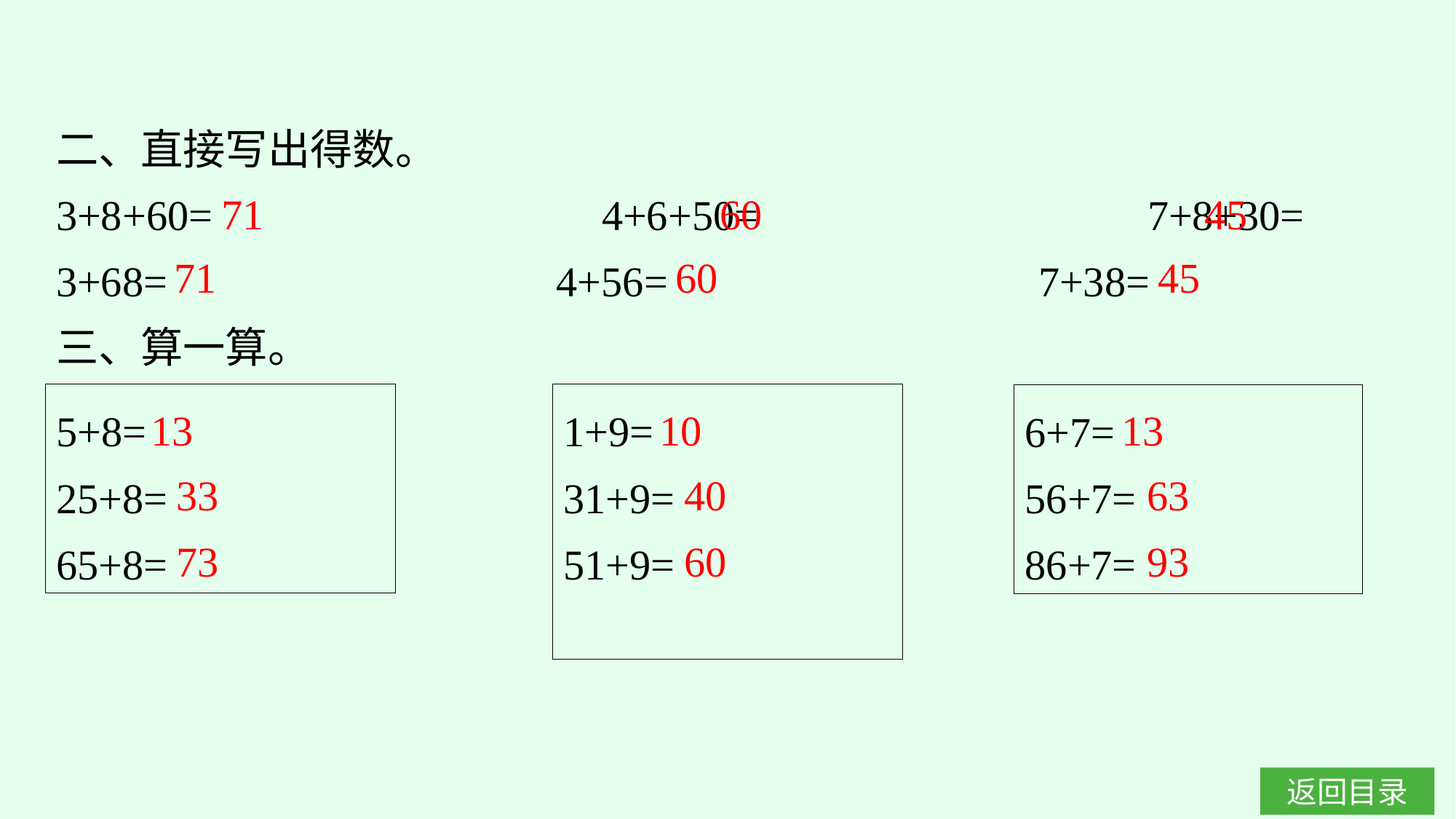

二、直接写出得数。
3+8+60=　　　　　		4+6+50=　　　　　		7+8+30=
3+68=				4+56=				7+38=
三、算一算。
71
60
45
71
60
45
13
10
13
5+8=
25+8=
65+8=
1+9=
31+9=
51+9=
6+7=
56+7=
86+7=
33
40
63
73
60
93